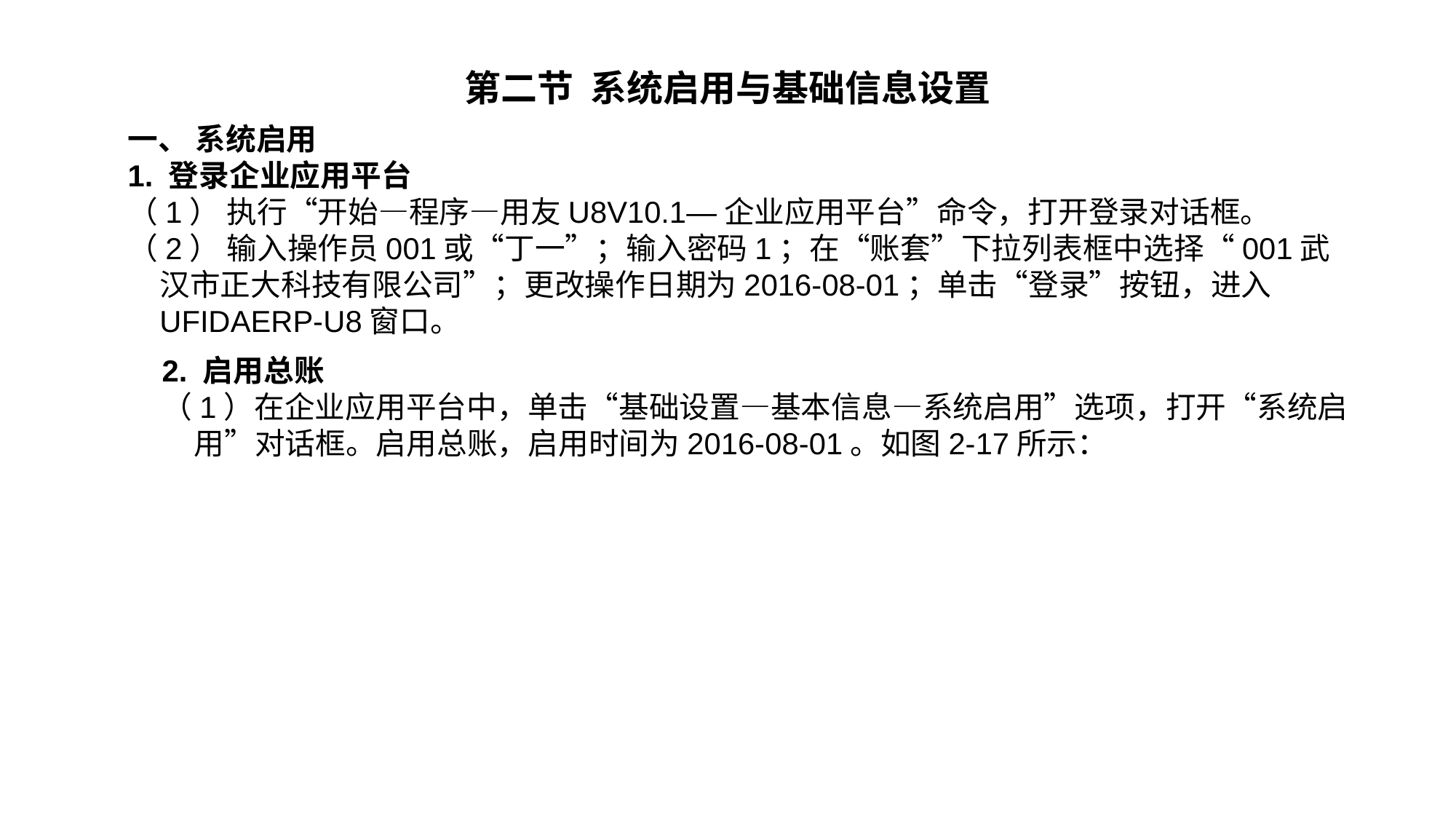

第二节  系统启用与基础信息设置
一、 系统启用
1. 登录企业应用平台
（1） 执行“开始—程序—用友U8V10.1—企业应用平台”命令，打开登录对话框。
（2） 输入操作员001或“丁一”；输入密码1；在“账套”下拉列表框中选择“001武汉市正大科技有限公司”；更改操作日期为2016-08-01；单击“登录”按钮，进入UFIDAERP-U8窗口。
2. 启用总账
（1）在企业应用平台中，单击“基础设置—基本信息—系统启用”选项，打开“系统启用”对话框。启用总账，启用时间为2016-08-01。如图2-17所示：